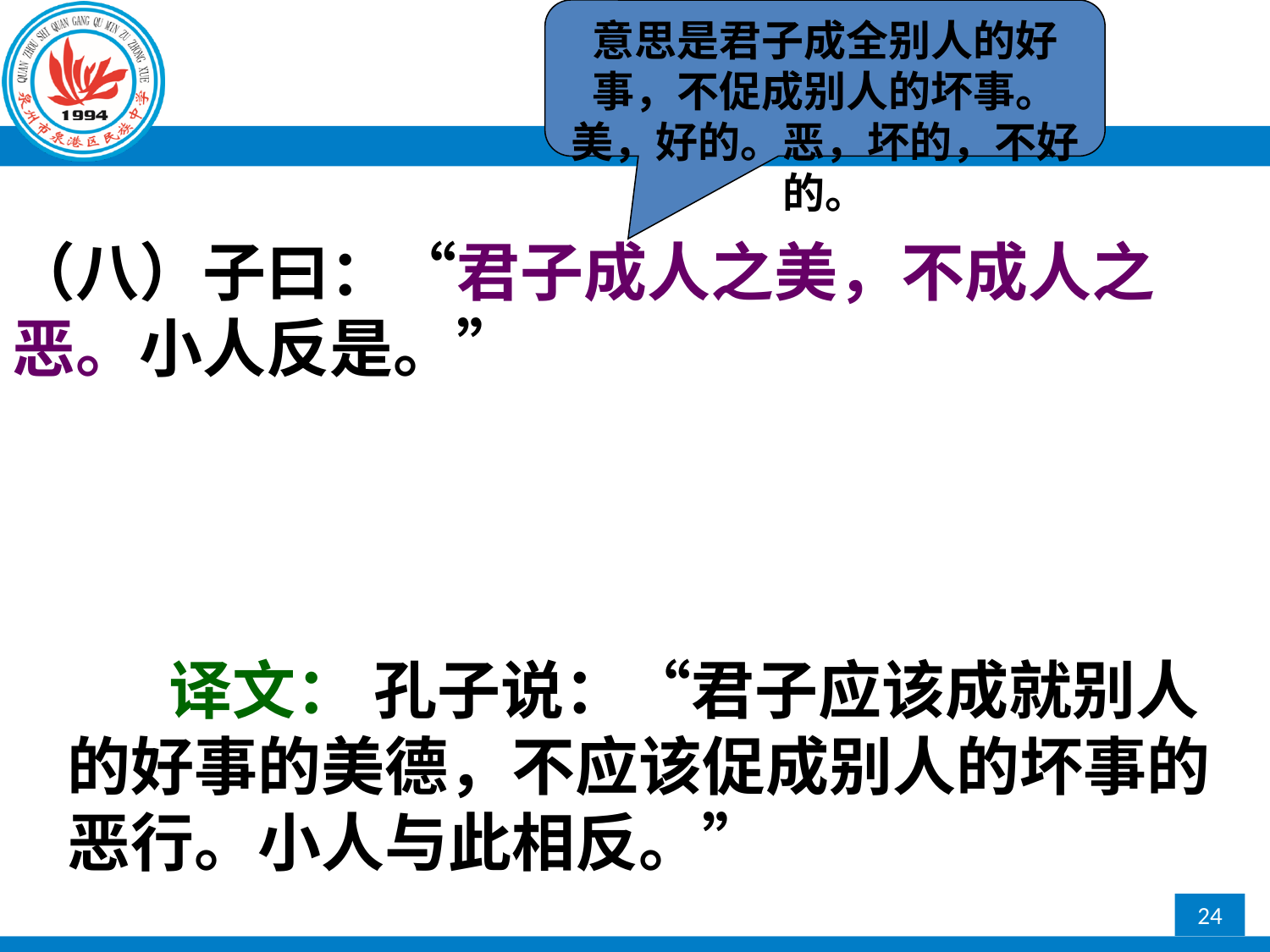

意思是君子成全别人的好事，不促成别人的坏事。美，好的。恶，坏的，不好的。
（八）子曰：“君子成人之美，不成人之恶。小人反是。”

      译文： 孔子说：“君子应该成就别人的好事的美德，不应该促成别人的坏事的恶行。小人与此相反。”